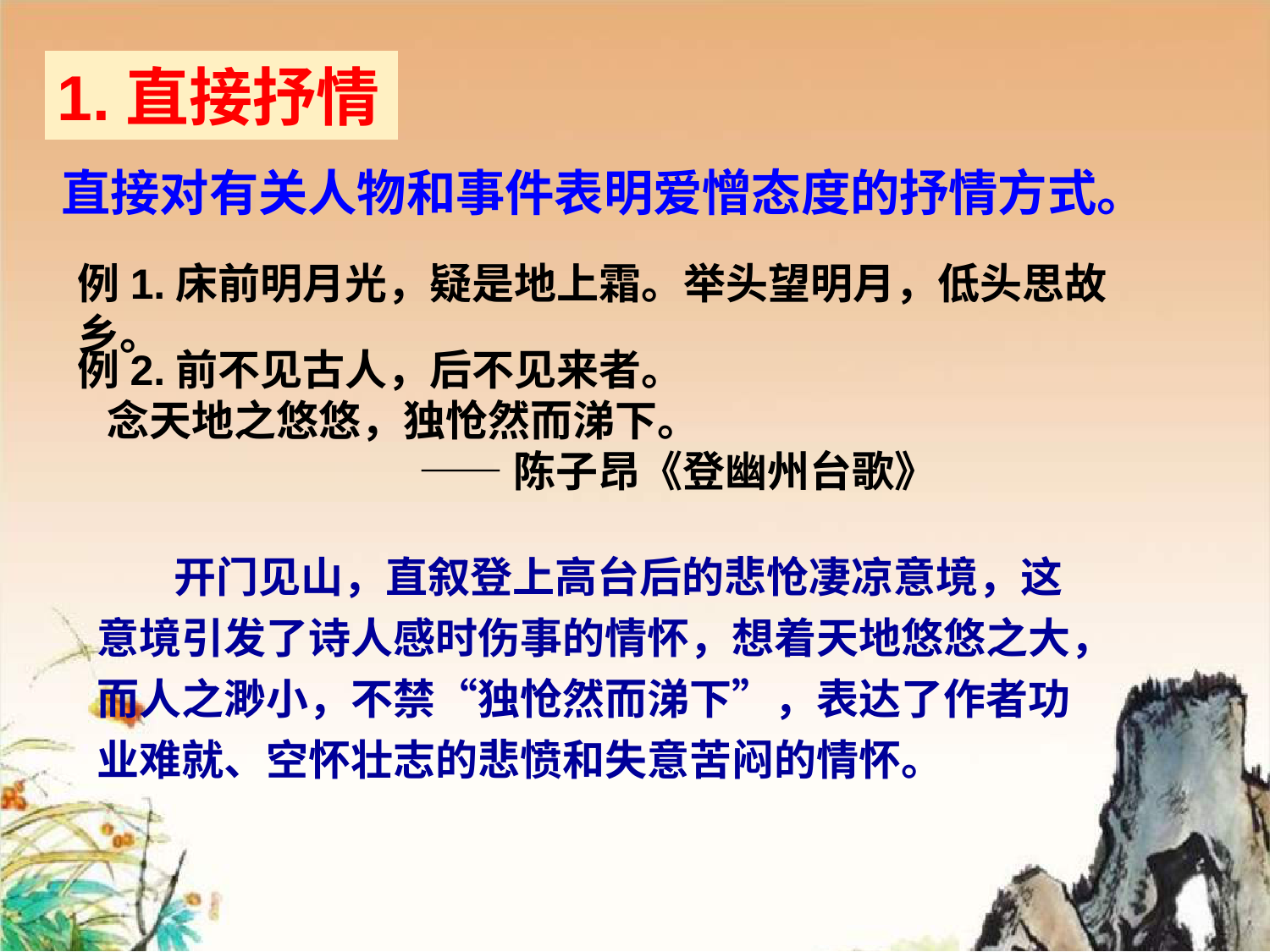

1.直接抒情
直接对有关人物和事件表明爱憎态度的抒情方式。
例1.床前明月光，疑是地上霜。举头望明月，低头思故乡。
例2.前不见古人，后不见来者。
  念天地之悠悠，独怆然而涕下。
                    ——陈子昂《登幽州台歌》
       开门见山，直叙登上高台后的悲怆凄凉意境，这意境引发了诗人感时伤事的情怀，想着天地悠悠之大，而人之渺小，不禁“独怆然而涕下”，表达了作者功业难就、空怀壮志的悲愤和失意苦闷的情怀。